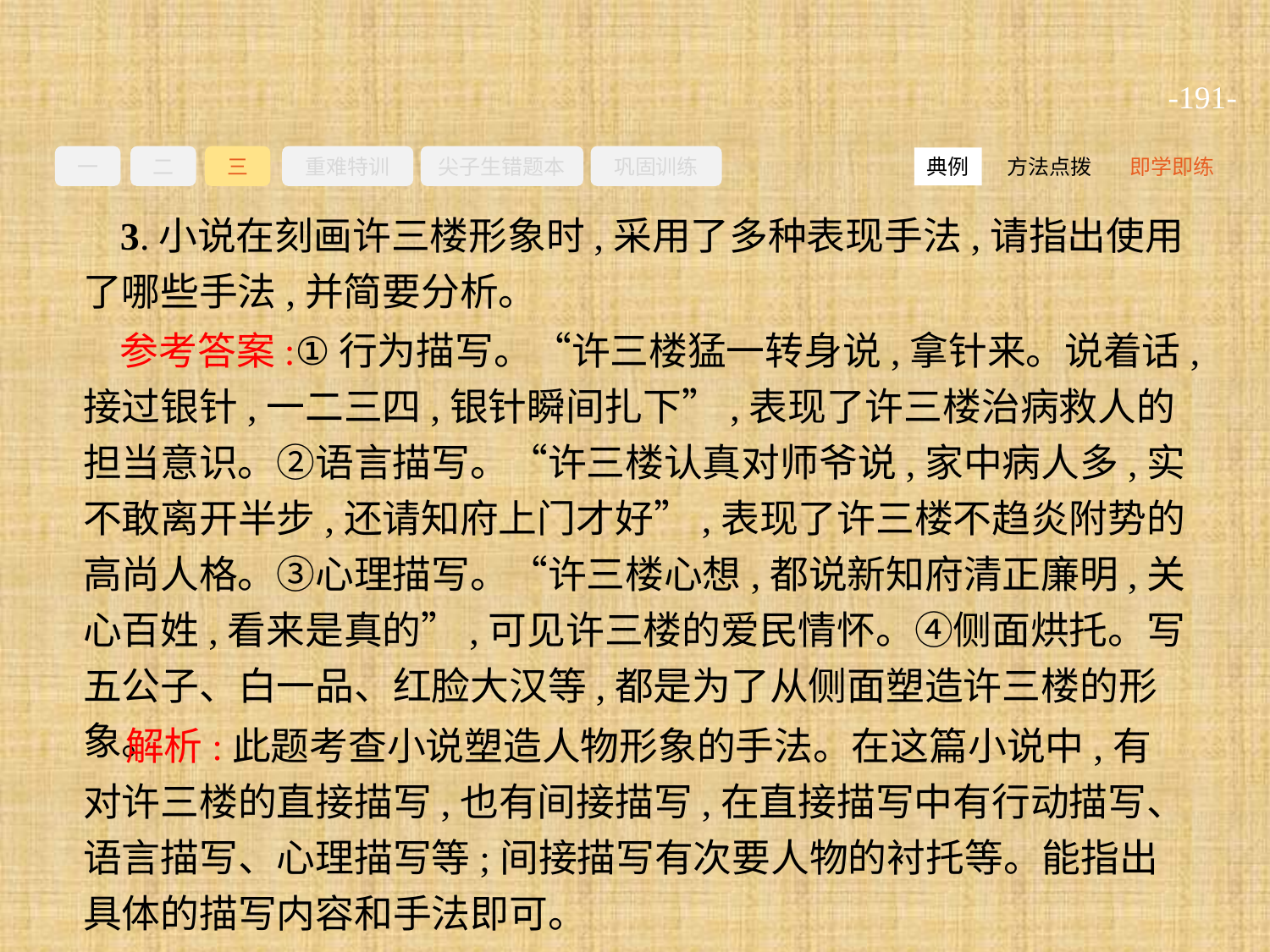

-191-
一
二
三
重难特训
尖子生错题本
巩固训练
方法点拨
即学即练
典例
3.小说在刻画许三楼形象时,采用了多种表现手法,请指出使用了哪些手法,并简要分析。
参考答案:①行为描写。“许三楼猛一转身说,拿针来。说着话,接过银针,一二三四,银针瞬间扎下”,表现了许三楼治病救人的担当意识。②语言描写。“许三楼认真对师爷说,家中病人多,实不敢离开半步,还请知府上门才好”,表现了许三楼不趋炎附势的高尚人格。③心理描写。“许三楼心想,都说新知府清正廉明,关心百姓,看来是真的”,可见许三楼的爱民情怀。④侧面烘托。写五公子、白一品、红脸大汉等,都是为了从侧面塑造许三楼的形象。
解析:此题考查小说塑造人物形象的手法。在这篇小说中,有对许三楼的直接描写,也有间接描写,在直接描写中有行动描写、语言描写、心理描写等;间接描写有次要人物的衬托等。能指出具体的描写内容和手法即可。